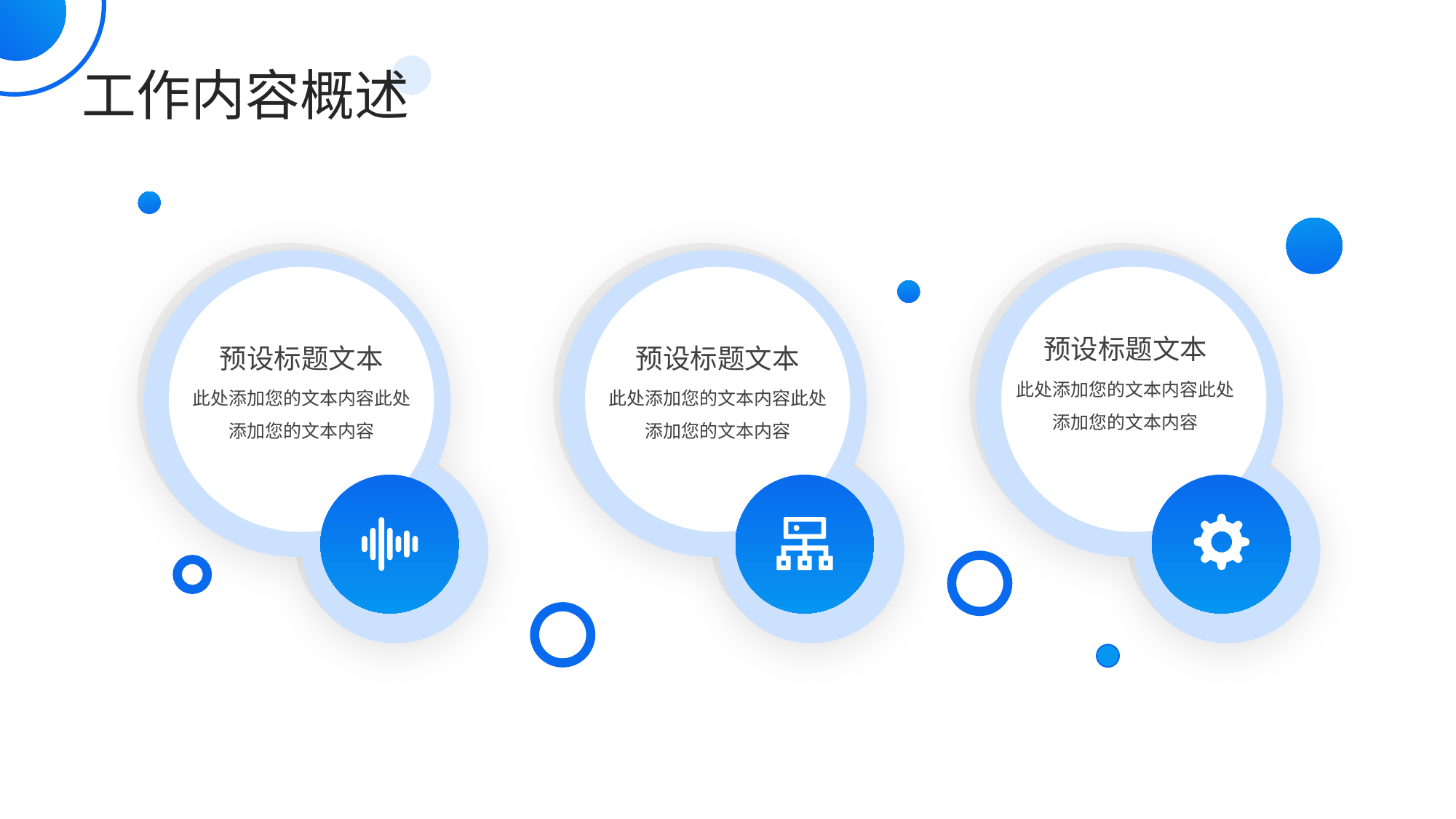

预设标题文本
预设标题文本
预设标题文本
此处添加您的文本内容此处添加您的文本内容
此处添加您的文本内容此处添加您的文本内容
此处添加您的文本内容此处添加您的文本内容